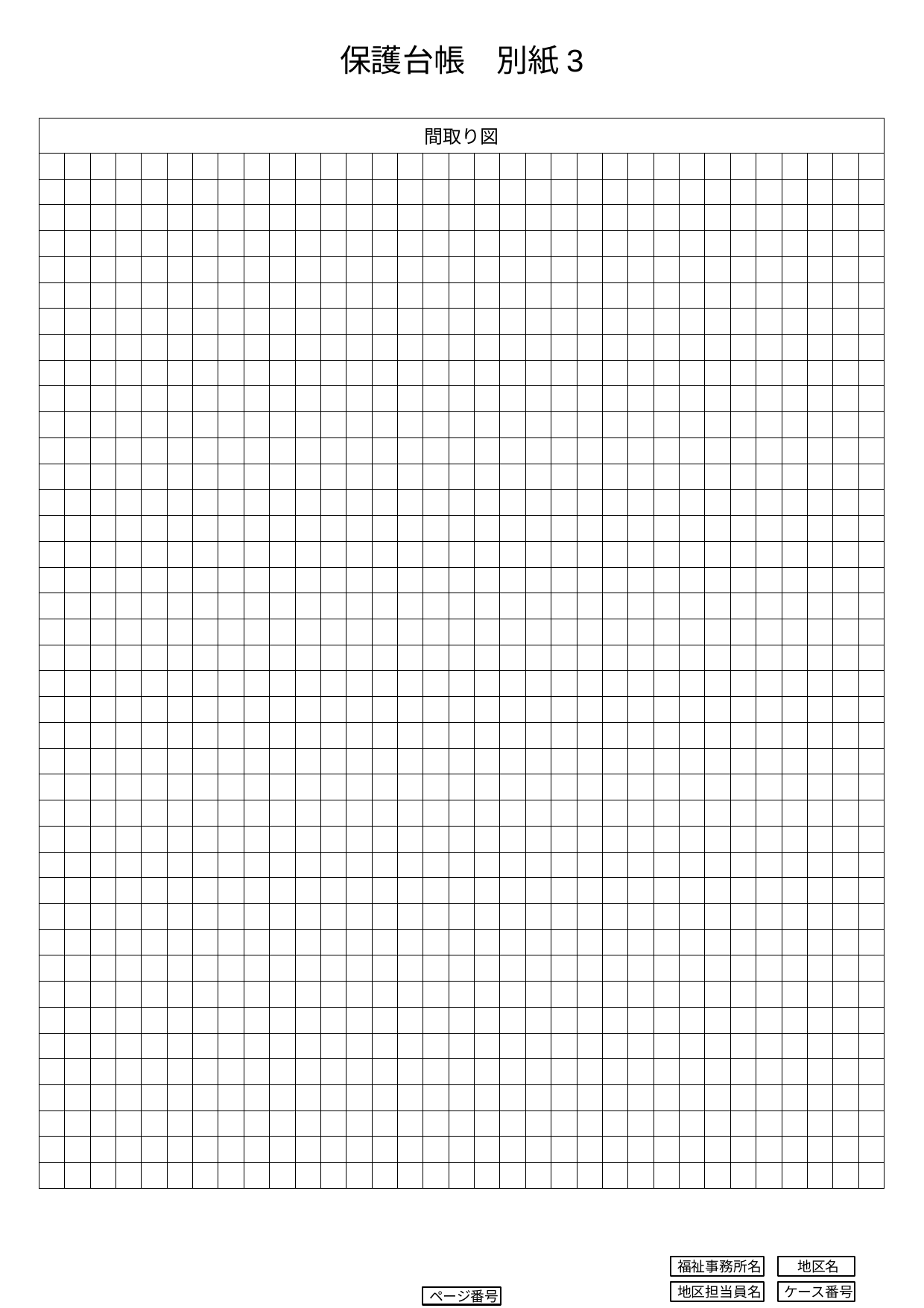

保護台帳　別紙3
| 間取り図 |  |  |  |  |  |  |  |  | 間 |  |  |  |  |  |  |  |  |  | 図 |  |  |  |  |  |  |  |  |  |  |  |  |  |
| --- | --- | --- | --- | --- | --- | --- | --- | --- | --- | --- | --- | --- | --- | --- | --- | --- | --- | --- | --- | --- | --- | --- | --- | --- | --- | --- | --- | --- | --- | --- | --- | --- |
|  |  |  |  |  |  |  |  |  |  |  |  |  |  |  |  |  |  |  |  |  |  |  |  |  |  |  |  |  |  |  |  |  |
|  |  |  |  |  |  |  |  |  |  |  |  |  |  |  |  |  |  |  |  |  |  |  |  |  |  |  |  |  |  |  |  |  |
|  |  |  |  |  |  |  |  |  |  |  |  |  |  |  |  |  |  |  |  |  |  |  |  |  |  |  |  |  |  |  |  |  |
|  |  |  |  |  |  |  |  |  |  |  |  |  |  |  |  |  |  |  |  |  |  |  |  |  |  |  |  |  |  |  |  |  |
|  |  |  |  |  |  |  |  |  |  |  |  |  |  |  |  |  |  |  |  |  |  |  |  |  |  |  |  |  |  |  |  |  |
|  |  |  |  |  |  |  |  |  |  |  |  |  |  |  |  |  |  |  |  |  |  |  |  |  |  |  |  |  |  |  |  |  |
|  |  |  |  |  |  |  |  |  |  |  |  |  |  |  |  |  |  |  |  |  |  |  |  |  |  |  |  |  |  |  |  |  |
|  |  |  |  |  |  |  |  |  |  |  |  |  |  |  |  |  |  |  |  |  |  |  |  |  |  |  |  |  |  |  |  |  |
|  |  |  |  |  |  |  |  |  |  |  |  |  |  |  |  |  |  |  |  |  |  |  |  |  |  |  |  |  |  |  |  |  |
|  |  |  |  |  |  |  |  |  |  |  |  |  |  |  |  |  |  |  |  |  |  |  |  |  |  |  |  |  |  |  |  |  |
|  |  |  |  |  |  |  |  |  |  |  |  |  |  |  |  |  |  |  |  |  |  |  |  |  |  |  |  |  |  |  |  |  |
|  |  |  |  |  |  |  |  |  |  |  |  |  |  |  |  |  |  |  |  |  |  |  |  |  |  |  |  |  |  |  |  |  |
|  |  |  |  |  |  |  |  |  |  |  |  |  |  |  |  |  |  |  |  |  |  |  |  |  |  |  |  |  |  |  |  |  |
|  |  |  |  |  |  |  |  |  |  |  |  |  |  |  |  |  |  |  |  |  |  |  |  |  |  |  |  |  |  |  |  |  |
|  |  |  |  |  |  |  |  |  |  |  |  |  |  |  |  |  |  |  |  |  |  |  |  |  |  |  |  |  |  |  |  |  |
|  |  |  |  |  |  |  |  |  |  |  |  |  |  |  |  |  |  |  |  |  |  |  |  |  |  |  |  |  |  |  |  |  |
|  |  |  |  |  |  |  |  |  |  |  |  |  |  |  |  |  |  |  |  |  |  |  |  |  |  |  |  |  |  |  |  |  |
|  |  |  |  |  |  |  |  |  |  |  |  |  |  |  |  |  |  |  |  |  |  |  |  |  |  |  |  |  |  |  |  |  |
|  |  |  |  |  |  |  |  |  |  |  |  |  |  |  |  |  |  |  |  |  |  |  |  |  |  |  |  |  |  |  |  |  |
|  |  |  |  |  |  |  |  |  |  |  |  |  |  |  |  |  |  |  |  |  |  |  |  |  |  |  |  |  |  |  |  |  |
|  |  |  |  |  |  |  |  |  |  |  |  |  |  |  |  |  |  |  |  |  |  |  |  |  |  |  |  |  |  |  |  |  |
|  |  |  |  |  |  |  |  |  |  |  |  |  |  |  |  |  |  |  |  |  |  |  |  |  |  |  |  |  |  |  |  |  |
|  |  |  |  |  |  |  |  |  |  |  |  |  |  |  |  |  |  |  |  |  |  |  |  |  |  |  |  |  |  |  |  |  |
|  |  |  |  |  |  |  |  |  |  |  |  |  |  |  |  |  |  |  |  |  |  |  |  |  |  |  |  |  |  |  |  |  |
|  |  |  |  |  |  |  |  |  |  |  |  |  |  |  |  |  |  |  |  |  |  |  |  |  |  |  |  |  |  |  |  |  |
|  |  |  |  |  |  |  |  |  |  |  |  |  |  |  |  |  |  |  |  |  |  |  |  |  |  |  |  |  |  |  |  |  |
|  |  |  |  |  |  |  |  |  |  |  |  |  |  |  |  |  |  |  |  |  |  |  |  |  |  |  |  |  |  |  |  |  |
|  |  |  |  |  |  |  |  |  |  |  |  |  |  |  |  |  |  |  |  |  |  |  |  |  |  |  |  |  |  |  |  |  |
|  |  |  |  |  |  |  |  |  |  |  |  |  |  |  |  |  |  |  |  |  |  |  |  |  |  |  |  |  |  |  |  |  |
|  |  |  |  |  |  |  |  |  |  |  |  |  |  |  |  |  |  |  |  |  |  |  |  |  |  |  |  |  |  |  |  |  |
|  |  |  |  |  |  |  |  |  |  |  |  |  |  |  |  |  |  |  |  |  |  |  |  |  |  |  |  |  |  |  |  |  |
|  |  |  |  |  |  |  |  |  |  |  |  |  |  |  |  |  |  |  |  |  |  |  |  |  |  |  |  |  |  |  |  |  |
|  |  |  |  |  |  |  |  |  |  |  |  |  |  |  |  |  |  |  |  |  |  |  |  |  |  |  |  |  |  |  |  |  |
|  |  |  |  |  |  |  |  |  |  |  |  |  |  |  |  |  |  |  |  |  |  |  |  |  |  |  |  |  |  |  |  |  |
|  |  |  |  |  |  |  |  |  |  |  |  |  |  |  |  |  |  |  |  |  |  |  |  |  |  |  |  |  |  |  |  |  |
|  |  |  |  |  |  |  |  |  |  |  |  |  |  |  |  |  |  |  |  |  |  |  |  |  |  |  |  |  |  |  |  |  |
|  |  |  |  |  |  |  |  |  |  |  |  |  |  |  |  |  |  |  |  |  |  |  |  |  |  |  |  |  |  |  |  |  |
|  |  |  |  |  |  |  |  |  |  |  |  |  |  |  |  |  |  |  |  |  |  |  |  |  |  |  |  |  |  |  |  |  |
|  |  |  |  |  |  |  |  |  |  |  |  |  |  |  |  |  |  |  |  |  |  |  |  |  |  |  |  |  |  |  |  |  |
|  |  |  |  |  |  |  |  |  |  |  |  |  |  |  |  |  |  |  |  |  |  |  |  |  |  |  |  |  |  |  |  |  |
福祉事務所名
地区名
ケース番号
地区担当員名
ページ番号